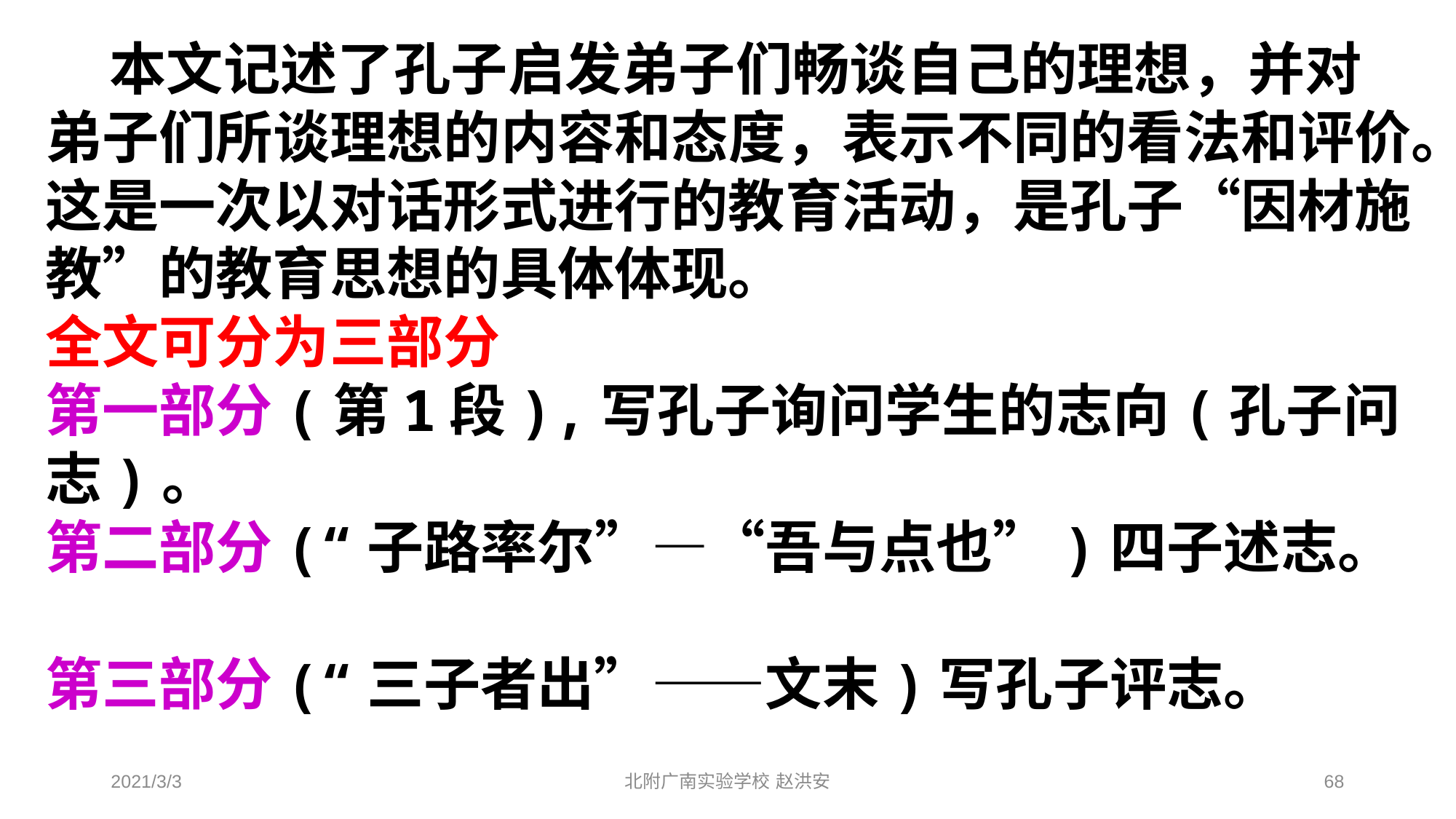

本文记述了孔子启发弟子们畅谈自己的理想，并对弟子们所谈理想的内容和态度，表示不同的看法和评价。这是一次以对话形式进行的教育活动，是孔子“因材施教”的教育思想的具体体现。
全文可分为三部分
第一部分(第1段),写孔子询问学生的志向(孔子问志)。
第二部分(“子路率尔”—“吾与点也”)四子述志。
第三部分(“三子者出”——文末)写孔子评志。
2021/3/3
北附广南实验学校 赵洪安
68